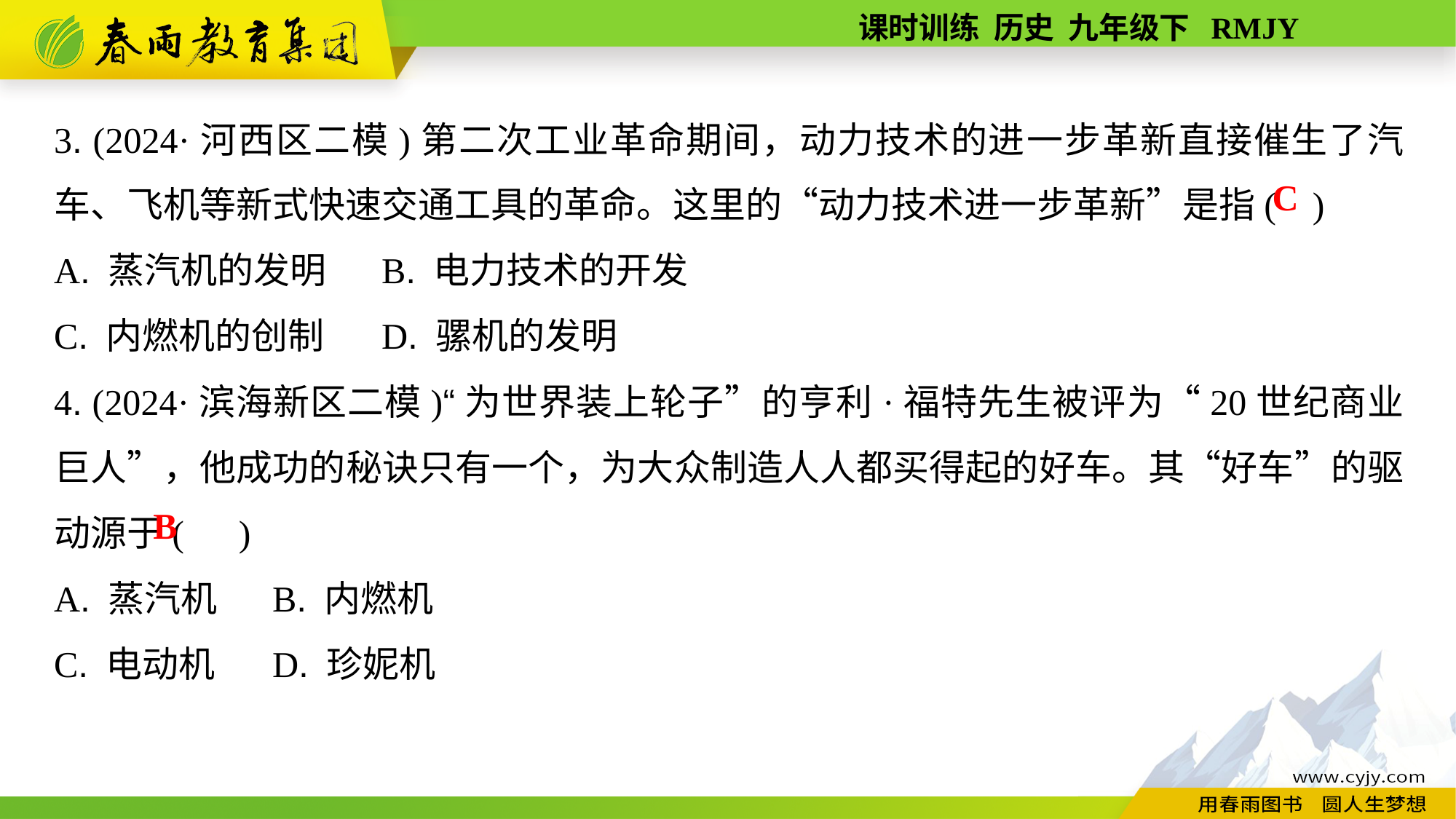

3. (2024·河西区二模)第二次工业革命期间，动力技术的进一步革新直接催生了汽车、飞机等新式快速交通工具的革命。这里的“动力技术进一步革新”是指(    )
A. 蒸汽机的发明	B. 电力技术的开发
C. 内燃机的创制	D. 骡机的发明
4. (2024·滨海新区二模)“为世界装上轮子”的亨利·福特先生被评为“20世纪商业巨人”，他成功的秘诀只有一个，为大众制造人人都买得起的好车。其“好车”的驱动源于(      )
A. 蒸汽机	B. 内燃机
C. 电动机	D. 珍妮机
C
B